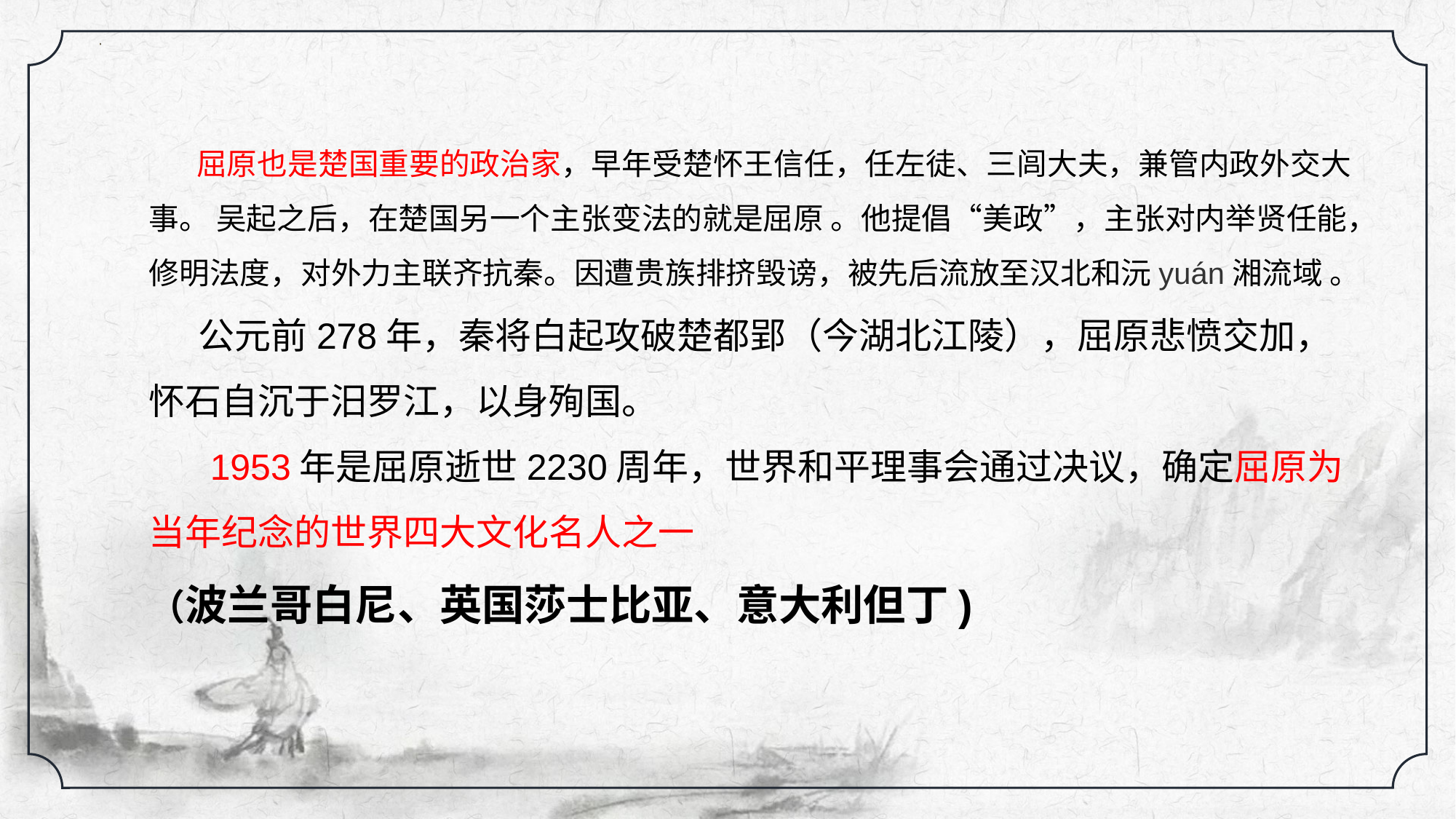

屈原也是楚国重要的政治家，早年受楚怀王信任，任左徒、三闾大夫，兼管内政外交大事。 吴起之后，在楚国另一个主张变法的就是屈原 。他提倡“美政”，主张对内举贤任能，修明法度，对外力主联齐抗秦。因遭贵族排挤毁谤，被先后流放至汉北和沅yuán湘流域 。
     公元前278年，秦将白起攻破楚都郢（今湖北江陵），屈原悲愤交加，怀石自沉于汨罗江，以身殉国。
      1953年是屈原逝世2230周年，世界和平理事会通过决议，确定屈原为当年纪念的世界四大文化名人之一
（波兰哥白尼、英国莎士比亚、意大利但丁)